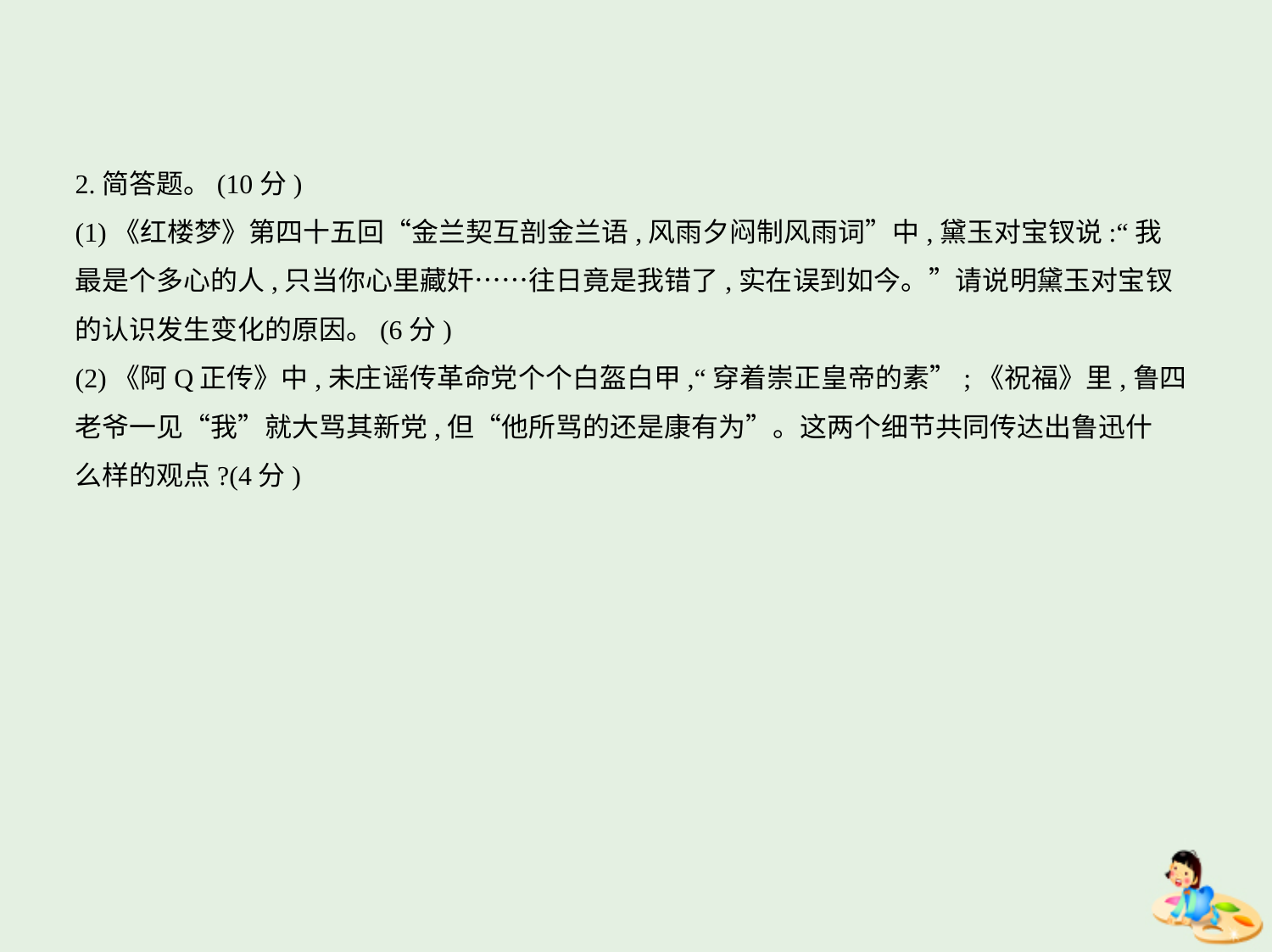

2.简答题。(10分)
(1)《红楼梦》第四十五回“金兰契互剖金兰语,风雨夕闷制风雨词”中,黛玉对宝钗说:“我
最是个多心的人,只当你心里藏奸……往日竟是我错了,实在误到如今。”请说明黛玉对宝钗
的认识发生变化的原因。(6分)
(2)《阿Q正传》中,未庄谣传革命党个个白盔白甲,“穿着崇正皇帝的素”;《祝福》里,鲁四
老爷一见“我”就大骂其新党,但“他所骂的还是康有为”。这两个细节共同传达出鲁迅什
么样的观点?(4分)